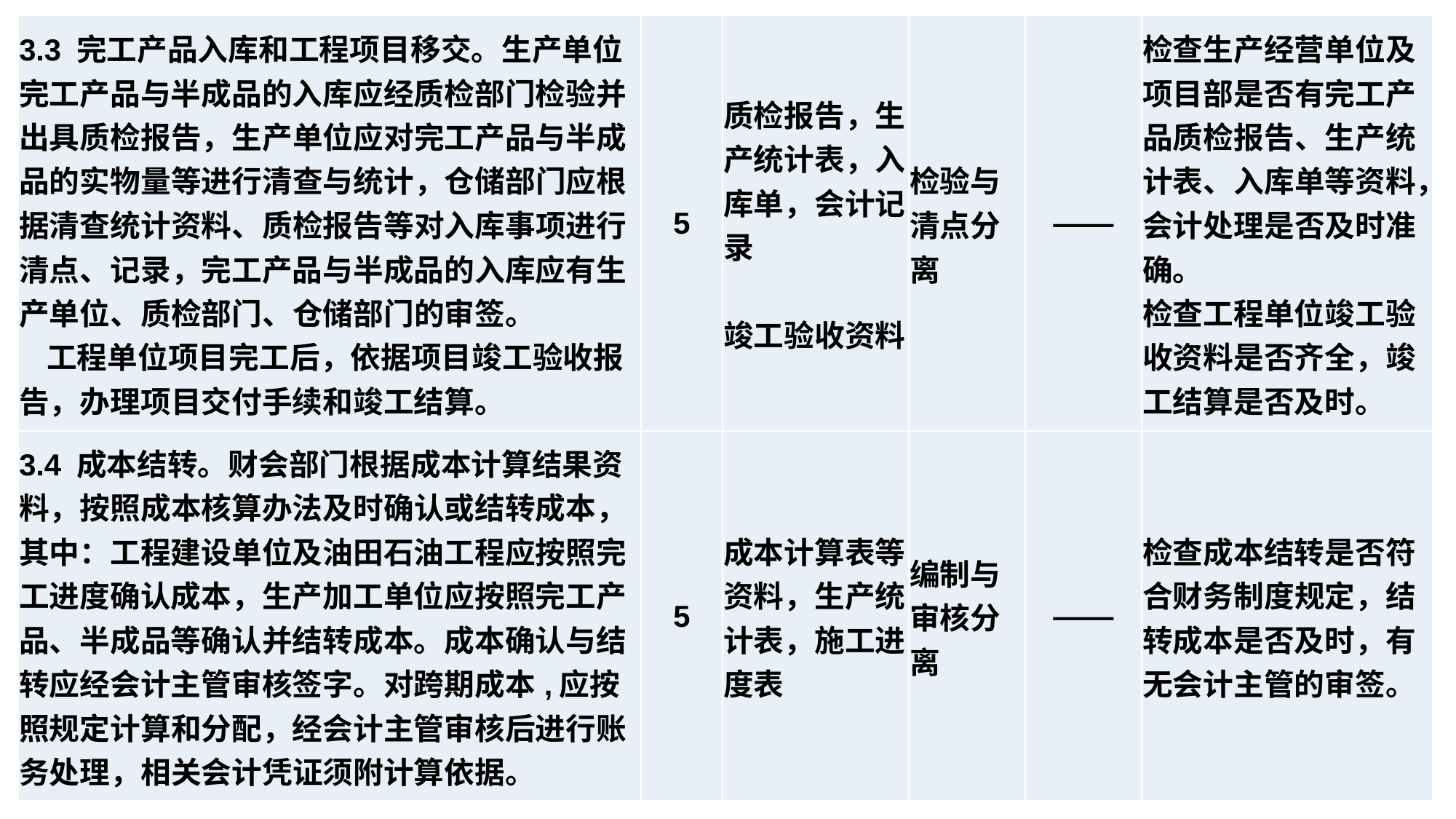

| 3.3 完工产品入库和工程项目移交。生产单位完工产品与半成品的入库应经质检部门检验并出具质检报告，生产单位应对完工产品与半成品的实物量等进行清查与统计，仓储部门应根据清查统计资料、质检报告等对入库事项进行清点、记录，完工产品与半成品的入库应有生产单位、质检部门、仓储部门的审签。 工程单位项目完工后，依据项目竣工验收报告，办理项目交付手续和竣工结算。 | 5 | 质检报告，生产统计表，入库单，会计记录 竣工验收资料 | 检验与清点分离 | —— | 检查生产经营单位及项目部是否有完工产品质检报告、生产统计表、入库单等资料，会计处理是否及时准确。 检查工程单位竣工验收资料是否齐全，竣工结算是否及时。 |
| --- | --- | --- | --- | --- | --- |
| 3.4 成本结转。财会部门根据成本计算结果资料，按照成本核算办法及时确认或结转成本，其中：工程建设单位及油田石油工程应按照完工进度确认成本，生产加工单位应按照完工产品、半成品等确认并结转成本。成本确认与结转应经会计主管审核签字。对跨期成本,应按照规定计算和分配，经会计主管审核后进行账务处理，相关会计凭证须附计算依据。 | 5 | 成本计算表等资料，生产统计表，施工进度表 | 编制与审核分离 | —— | 检查成本结转是否符合财务制度规定，结转成本是否及时，有无会计主管的审签。 |